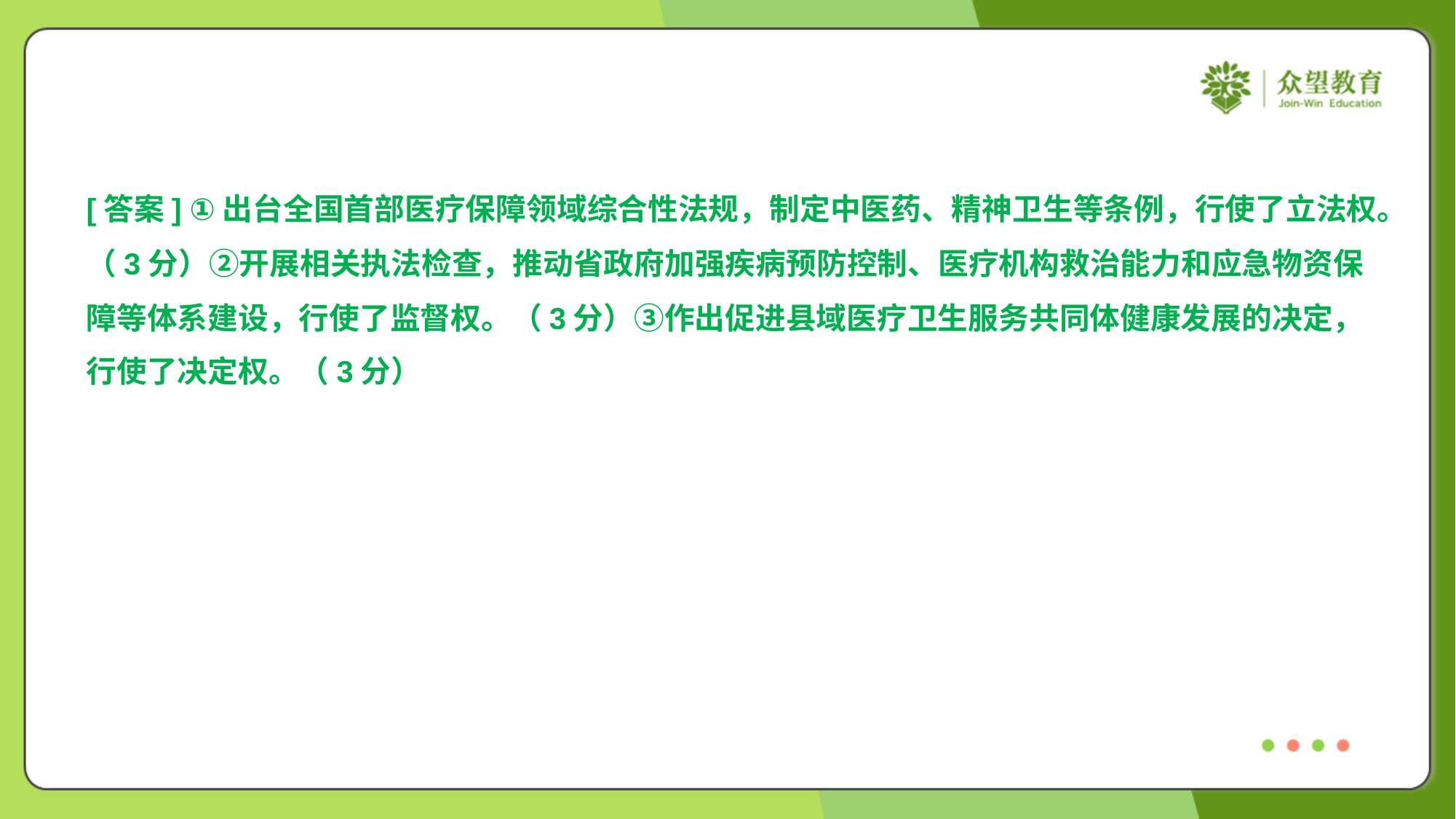

[答案] ①出台全国首部医疗保障领域综合性法规，制定中医药、精神卫生等条例，行使了立法权。
（3分）②开展相关执法检查，推动省政府加强疾病预防控制、医疗机构救治能力和应急物资保
障等体系建设，行使了监督权。（3分）③作出促进县域医疗卫生服务共同体健康发展的决定，
行使了决定权。（3分）